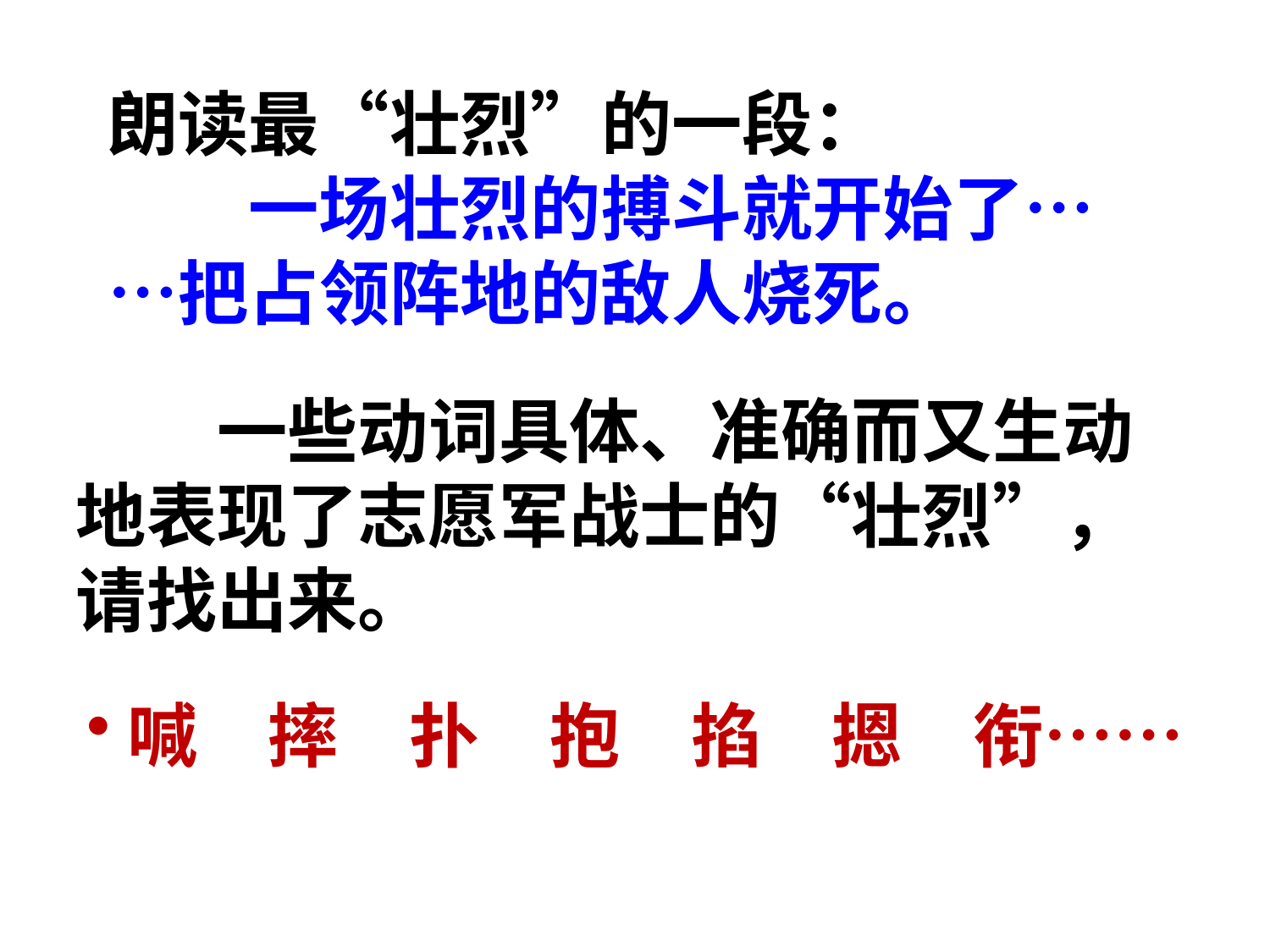

朗读最“壮烈”的一段：
　　一场壮烈的搏斗就开始了……把占领阵地的敌人烧死。
　　一些动词具体、准确而又生动地表现了志愿军战士的“壮烈”，请找出来。
喊　摔　扑　抱　掐　摁　衔……